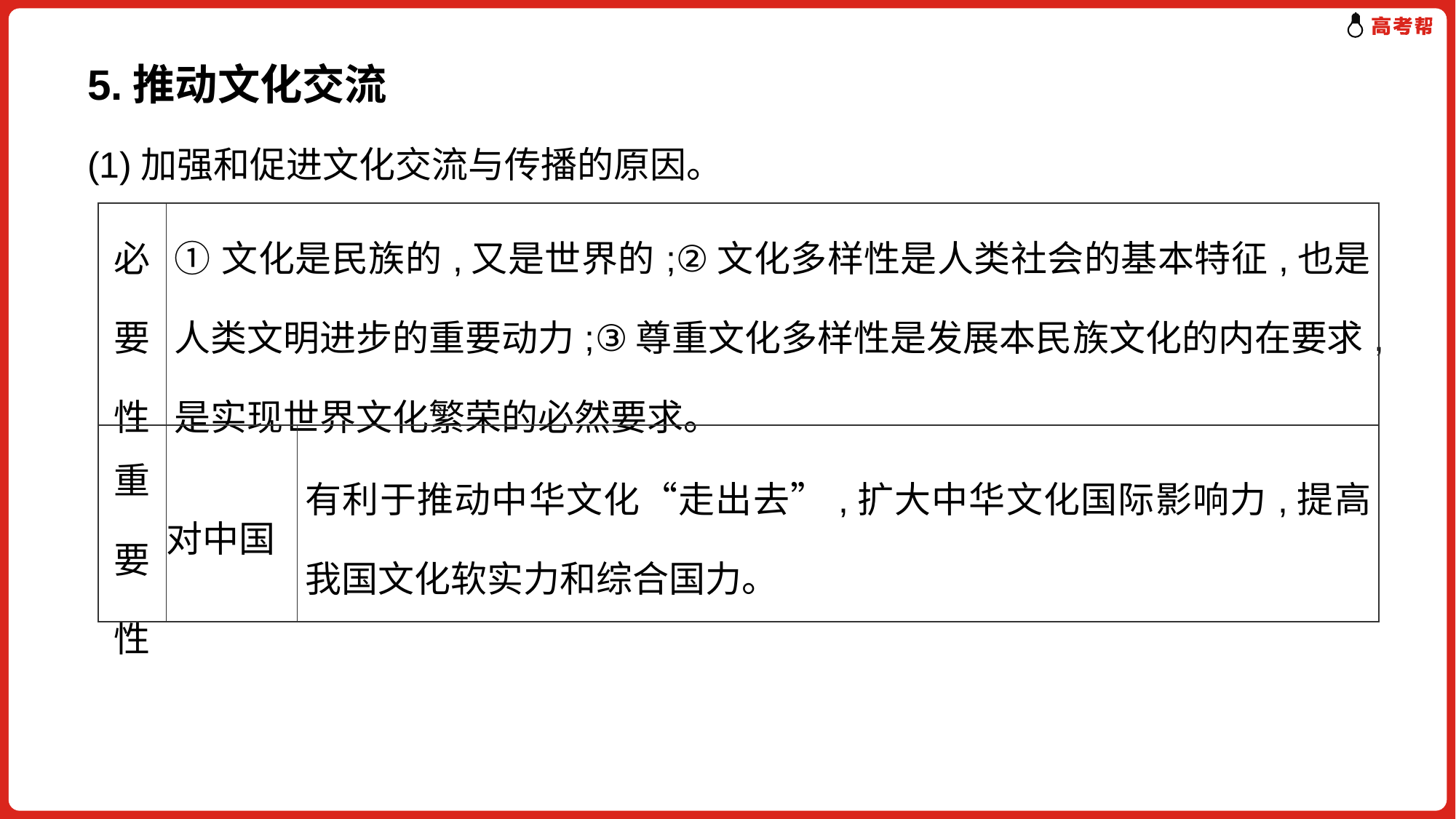

5.推动文化交流
(1)加强和促进文化交流与传播的原因。

| 必要性 | ①文化是民族的,又是世界的;②文化多样性是人类社会的基本特征,也是人类文明进步的重要动力;③尊重文化多样性是发展本民族文化的内在要求,是实现世界文化繁荣的必然要求。 |  |
| --- | --- | --- |
| 重要性 | 对中国 | 有利于推动中华文化“走出去”,扩大中华文化国际影响力,提高我国文化软实力和综合国力。 |